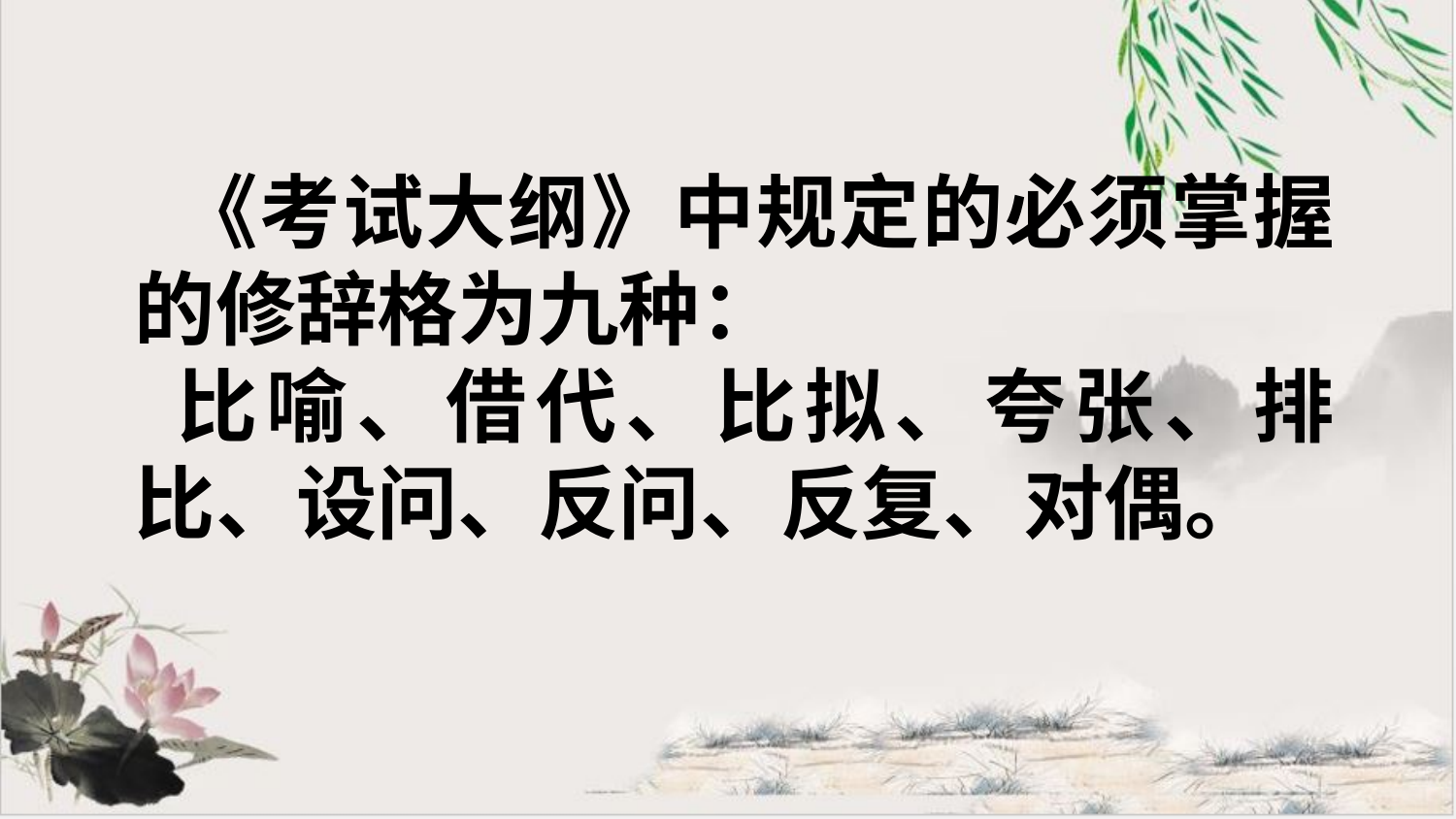

《考试大纲》中规定的必须掌握的修辞格为九种：
比喻、借代、比拟、夸张、排比、设问、反问、反复、对偶。